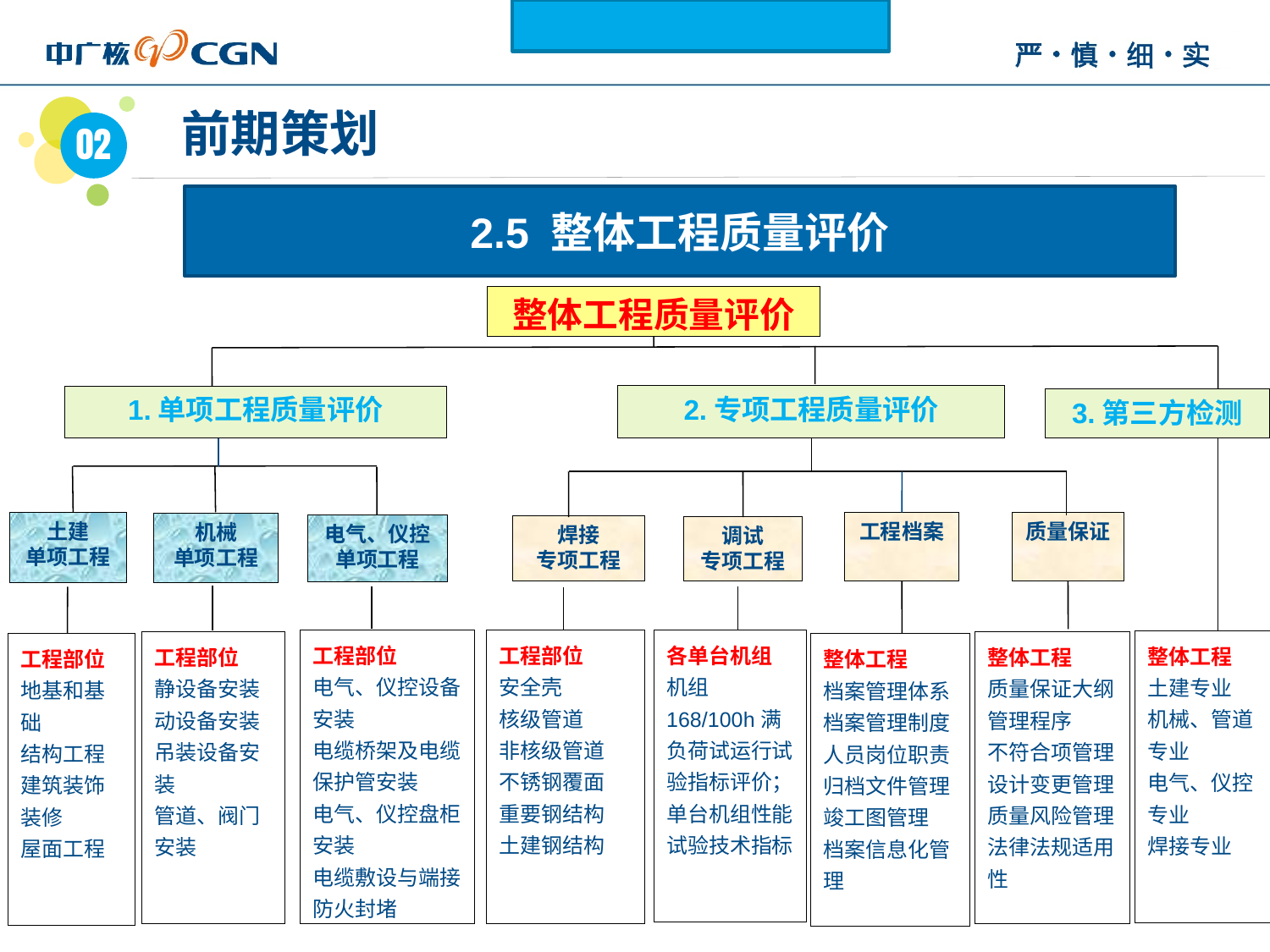

02

  前期策划

2.5 整体工程质量评价
整体工程质量评价
2.专项工程质量评价

1.单项工程质量评价

3.第三方检测
土建
单项工程
工程档案
质量保证
机械
单项工程
电气、仪控单项工程
焊接
专项工程
调试
专项工程
工程部位
电气、仪控设备安装
电缆桥架及电缆
保护管安装
电气、仪控盘柜安装
电缆敷设与端接
防火封堵
工程部位
安全壳
核级管道
非核级管道
不锈钢覆面
重要钢结构
土建钢结构
各单台机组
机组168/100h满负荷试运行试验指标评价；
单台机组性能试验技术指标
整体工程
土建专业
机械、管道专业
电气、仪控专业
焊接专业
工程部位
静设备安装
动设备安装
吊装设备安装
管道、阀门安装
整体工程
质量保证大纲
管理程序
不符合项管理
设计变更管理
质量风险管理
法律法规适用性
工程部位
地基和基础
结构工程
建筑装饰装修
屋面工程
整体工程
档案管理体系
档案管理制度
人员岗位职责
归档文件管理
竣工图管理
档案信息化管理
16